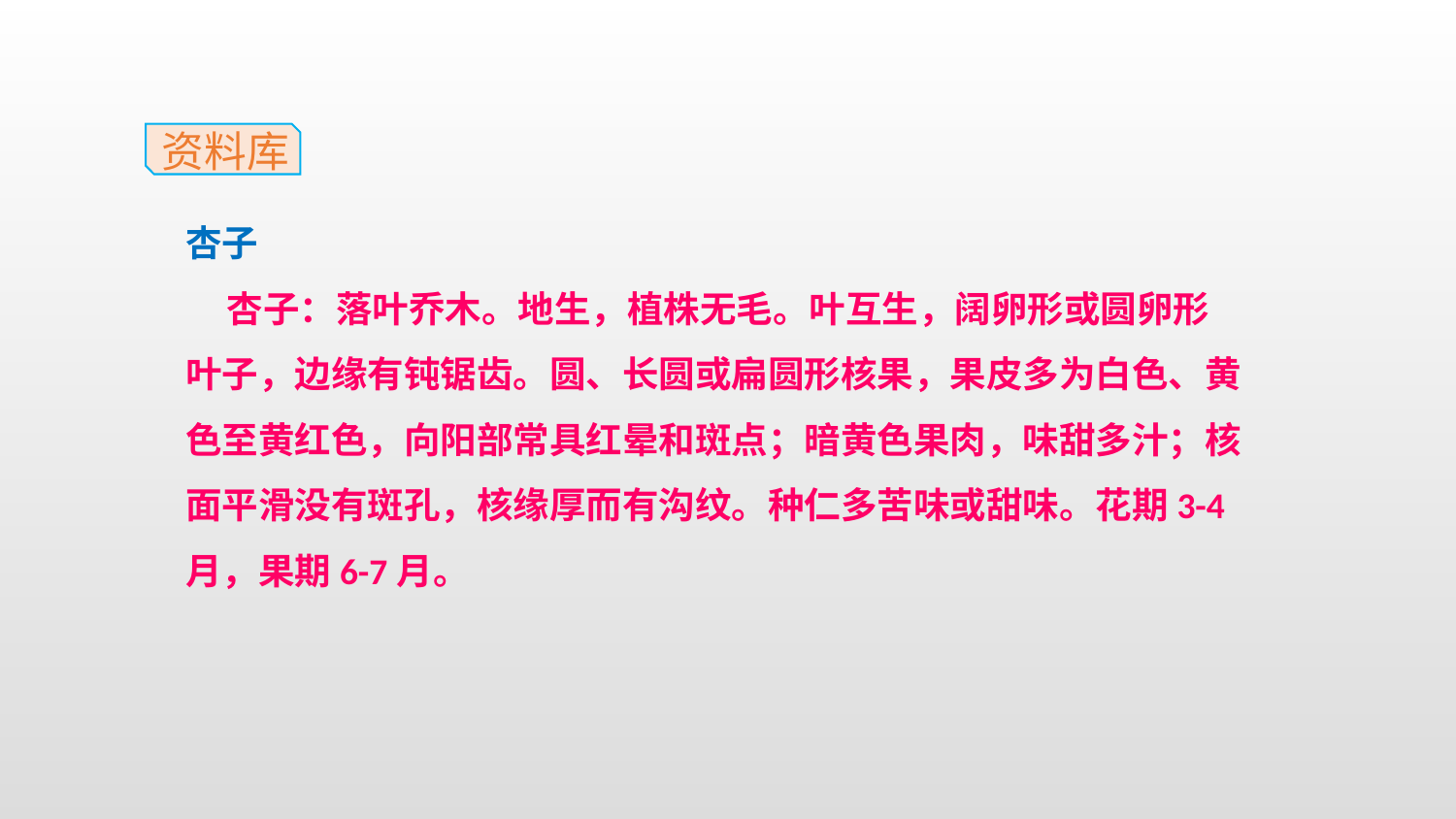

资料库

杏子
    杏子：落叶乔木。地生，植株无毛。叶互生，阔卵形或圆卵形叶子，边缘有钝锯齿。圆、长圆或扁圆形核果，果皮多为白色、黄色至黄红色，向阳部常具红晕和斑点；暗黄色果肉，味甜多汁；核面平滑没有斑孔，核缘厚而有沟纹。种仁多苦味或甜味。花期3-4月，果期6-7月。